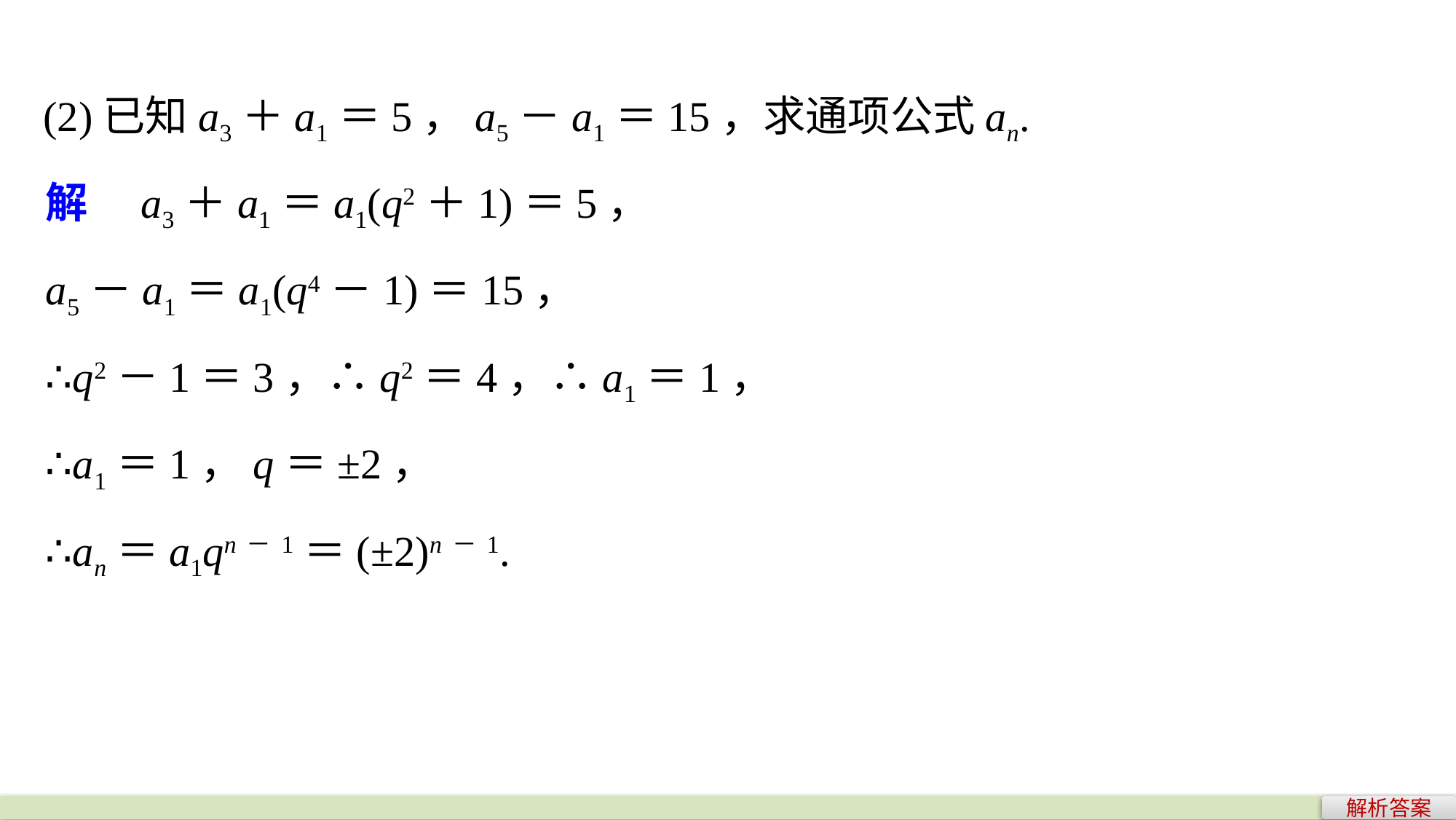

(2)已知a3＋a1＝5，a5－a1＝15，求通项公式an.
解　a3＋a1＝a1(q2＋1)＝5，
a5－a1＝a1(q4－1)＝15，
∴q2－1＝3，∴q2＝4，∴a1＝1，
∴a1＝1，q＝±2，
∴an＝a1qn－1＝(±2)n－1.
解析答案